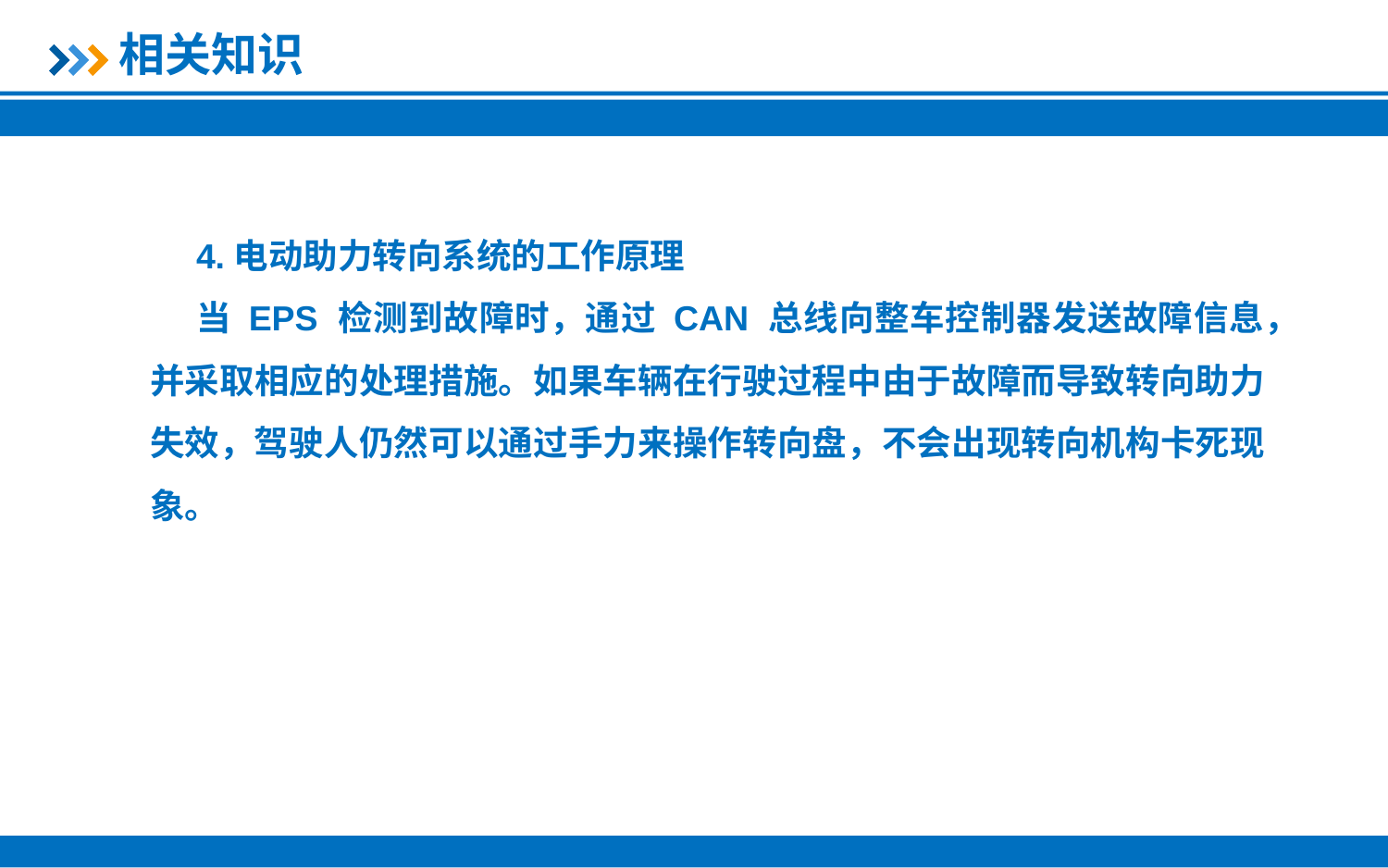

相关知识
4.电动助力转向系统的工作原理
当 EPS 检测到故障时，通过 CAN 总线向整车控制器发送故障信息，并采取相应的处理措施。如果车辆在行驶过程中由于故障而导致转向助力失效，驾驶人仍然可以通过手力来操作转向盘，不会出现转向机构卡死现象。